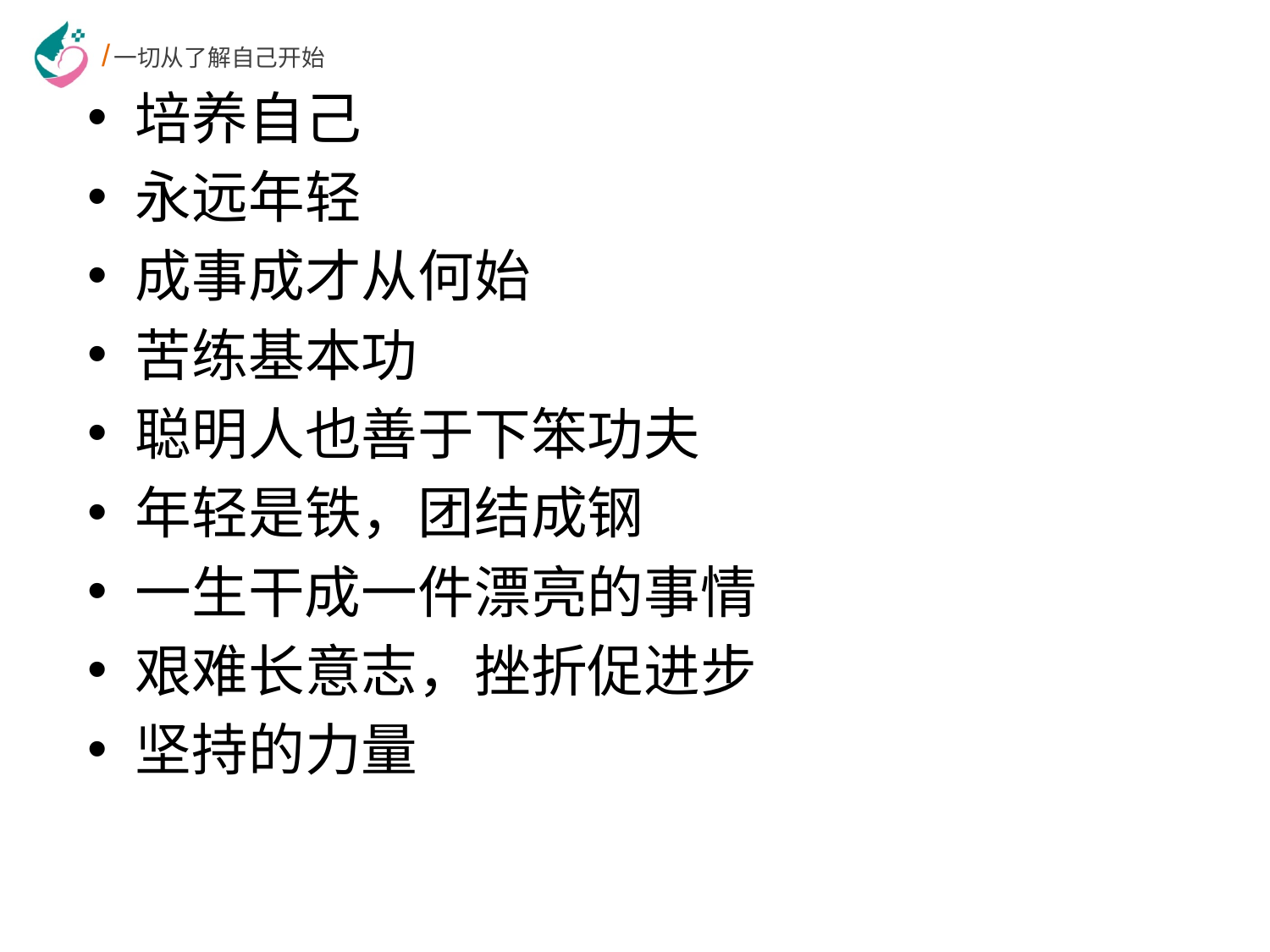

培养自己
永远年轻
成事成才从何始
苦练基本功
聪明人也善于下笨功夫
年轻是铁，团结成钢
一生干成一件漂亮的事情
艰难长意志，挫折促进步
坚持的力量